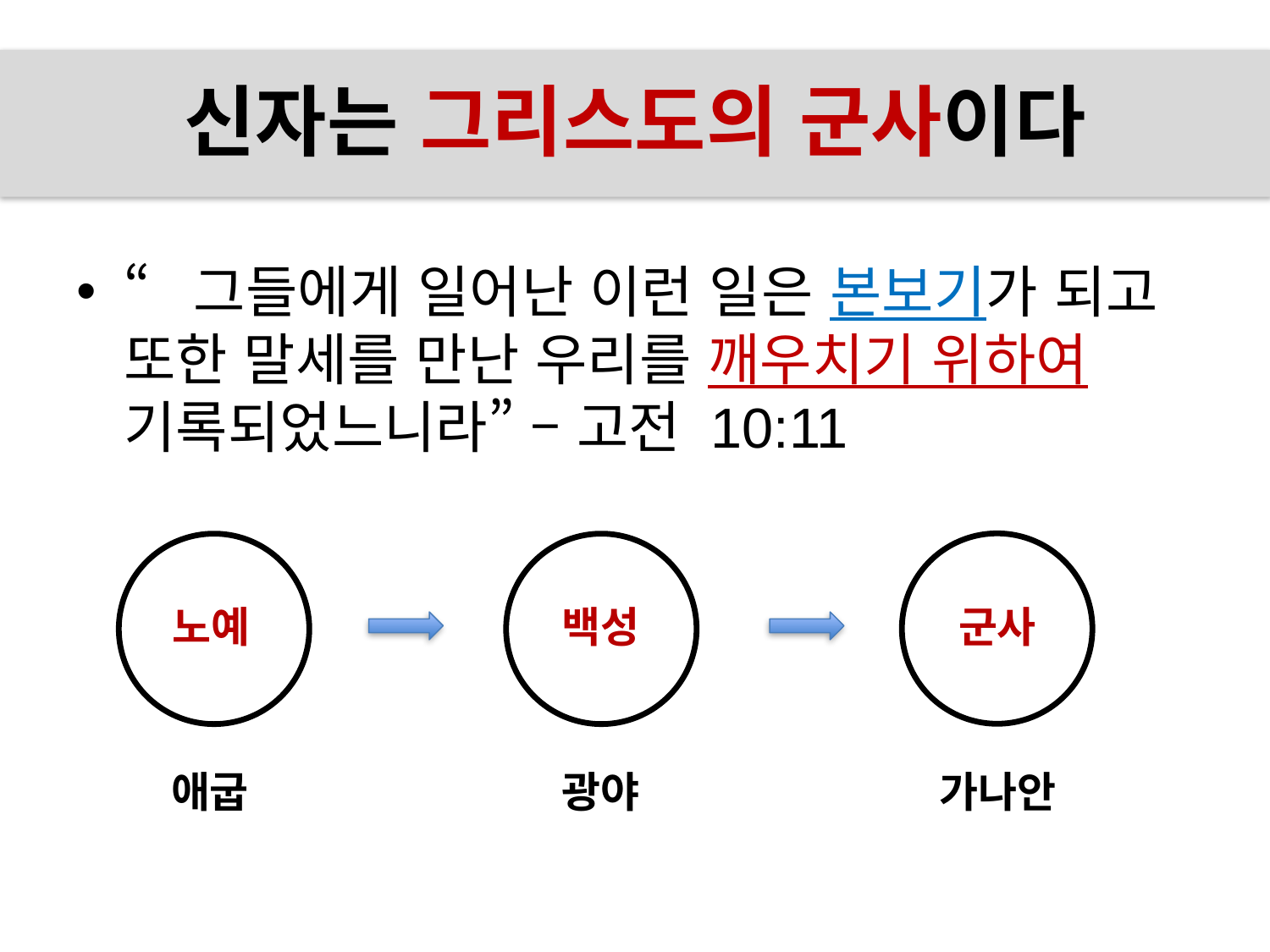

# 신자는 그리스도의 군사이다
“그들에게 일어난 이런 일은 본보기가 되고
또한 말세를 만난 우리를 깨우치기 위하여
기록되었느니라” – 고전 10:11

노예
백성
군사

애굽
광야
가나안